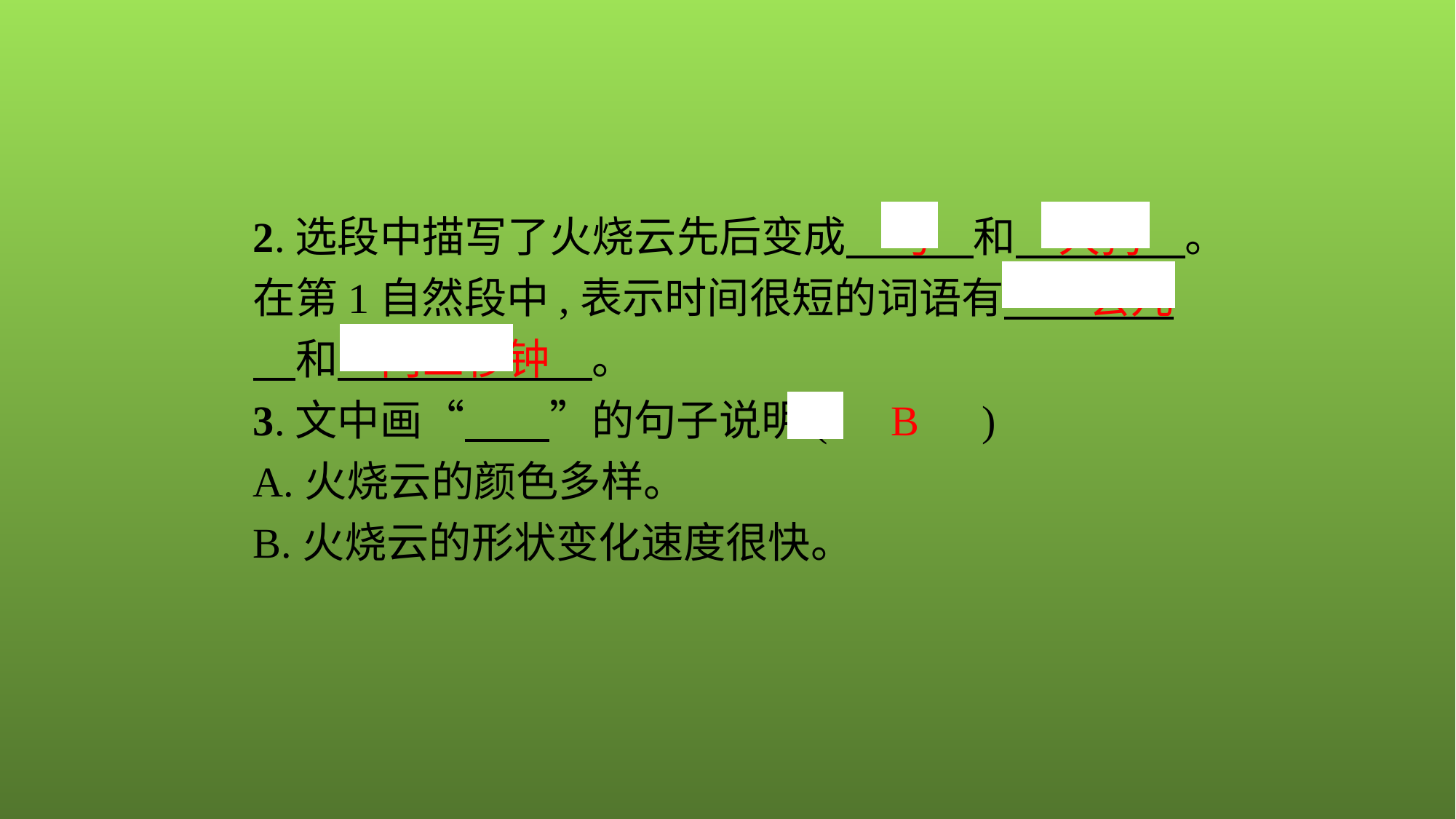

2.选段中描写了火烧云先后变成　马　和　大狗　。在第1自然段中,表示时间很短的词语有　一会儿　和　两三秒钟　。
3.文中画“　　”的句子说明(　B　)
A.火烧云的颜色多样。
B.火烧云的形状变化速度很快。